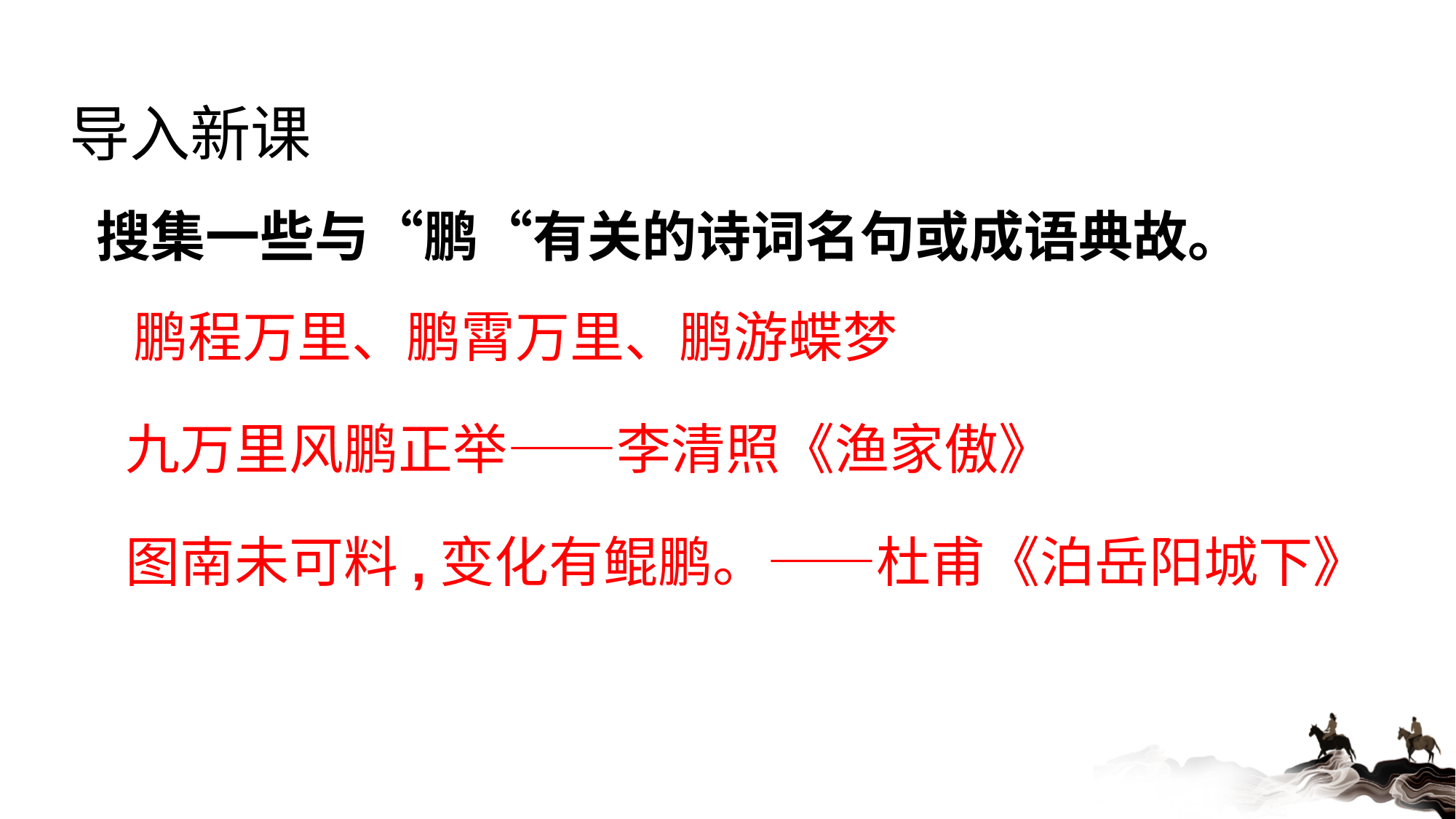

导入新课
搜集一些与“鹏“有关的诗词名句或成语典故。
鹏程万里、鹏霄万里、鹏游蝶梦
九万里风鹏正举——李清照《渔家傲》
图南未可料,变化有鲲鹏。——杜甫《泊岳阳城下》